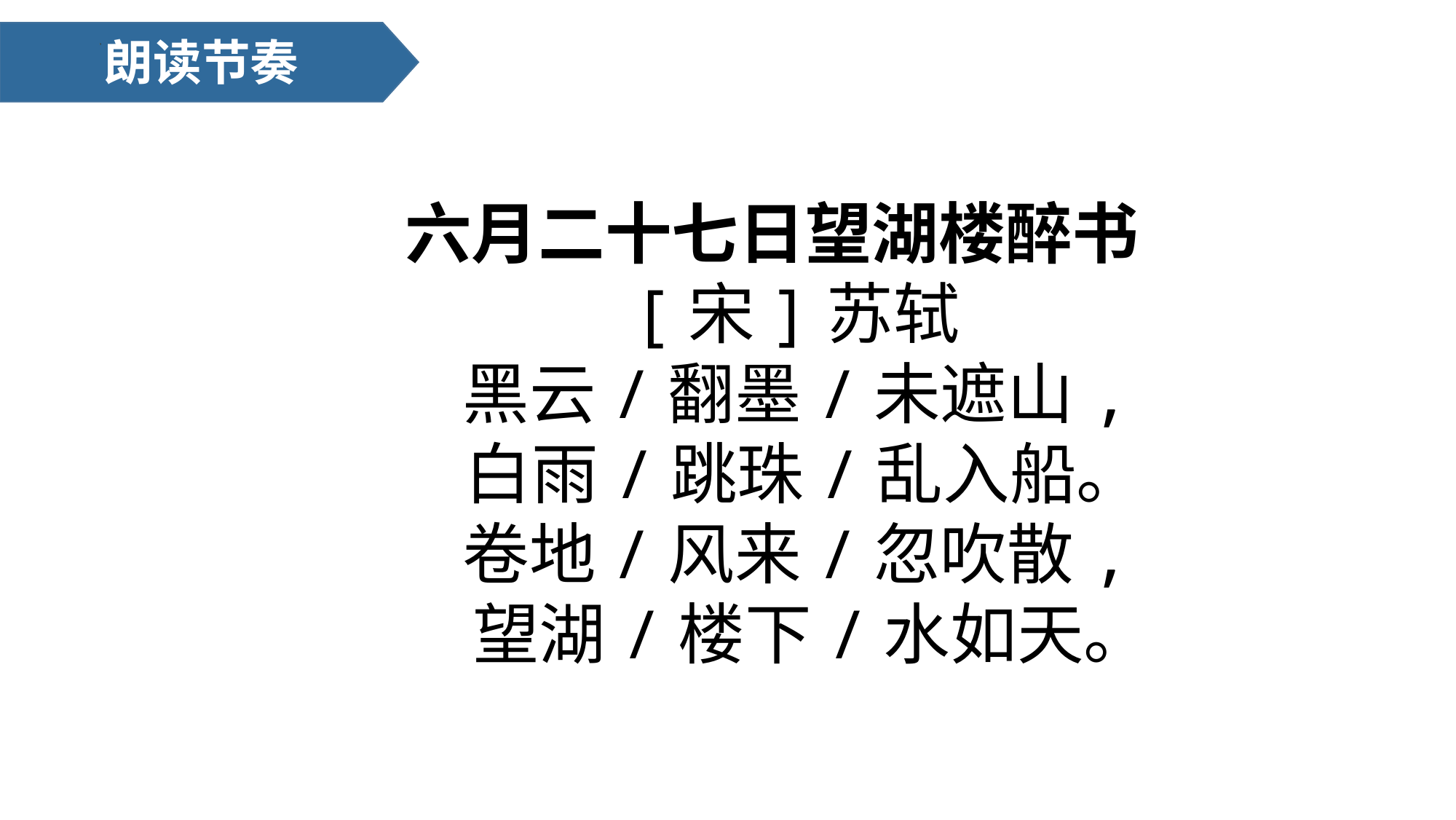

朗读节奏
六月二十七日望湖楼醉书
[宋]苏轼
黑云/翻墨/未遮山,
 白雨/跳珠/乱入船。
卷地/风来/忽吹散,
 望湖/楼下/水如天。